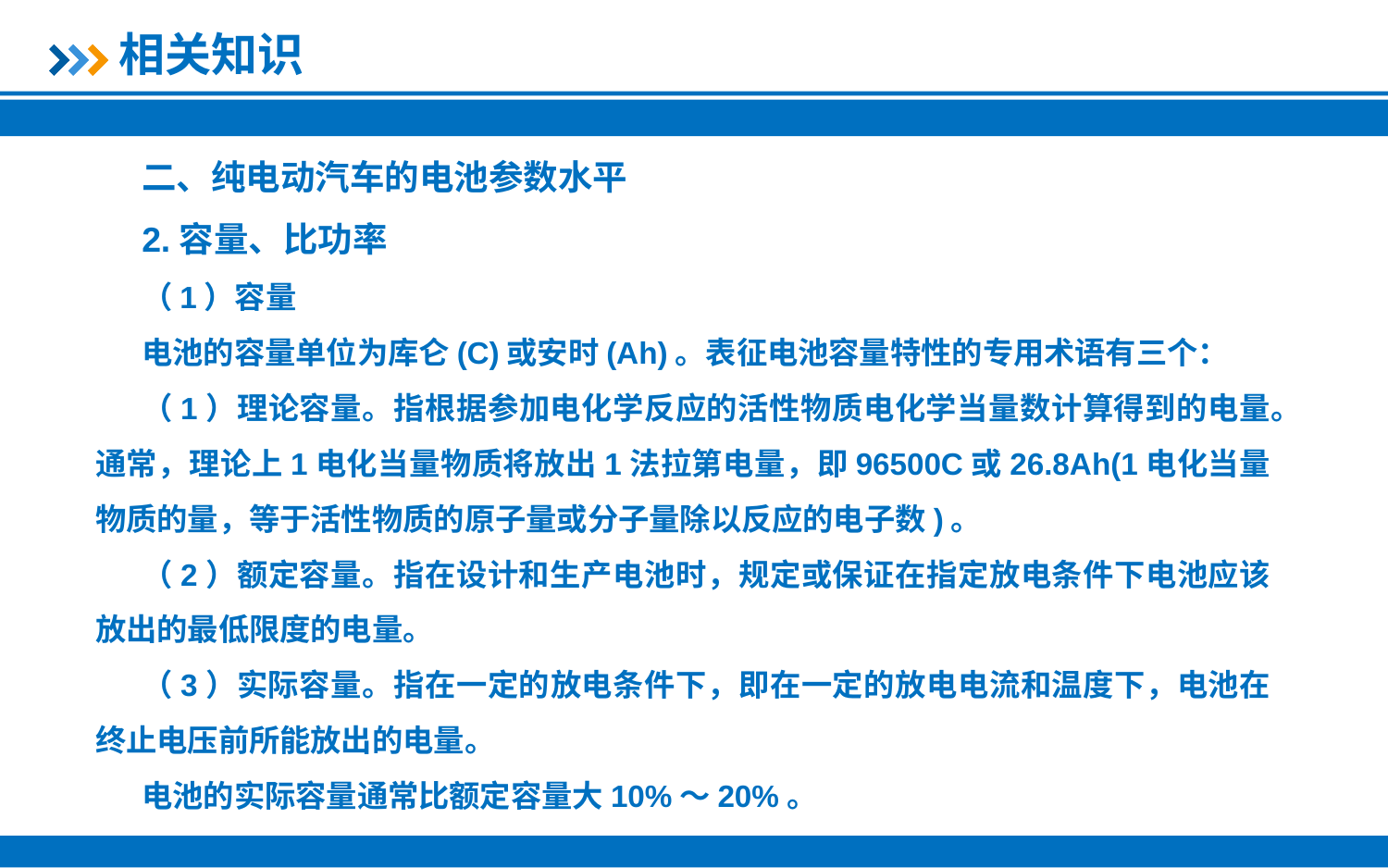

相关知识
二、纯电动汽车的电池参数水平
2.容量、比功率
（1）容量
电池的容量单位为库仑(C)或安时(Ah)。表征电池容量特性的专用术语有三个：
（1）理论容量。指根据参加电化学反应的活性物质电化学当量数计算得到的电量。通常，理论上1电化当量物质将放出1法拉第电量，即96500C或26.8Ah(1电化当量物质的量，等于活性物质的原子量或分子量除以反应的电子数)。
（2）额定容量。指在设计和生产电池时，规定或保证在指定放电条件下电池应该放出的最低限度的电量。
（3）实际容量。指在一定的放电条件下，即在一定的放电电流和温度下，电池在终止电压前所能放出的电量。
电池的实际容量通常比额定容量大10%～20%。